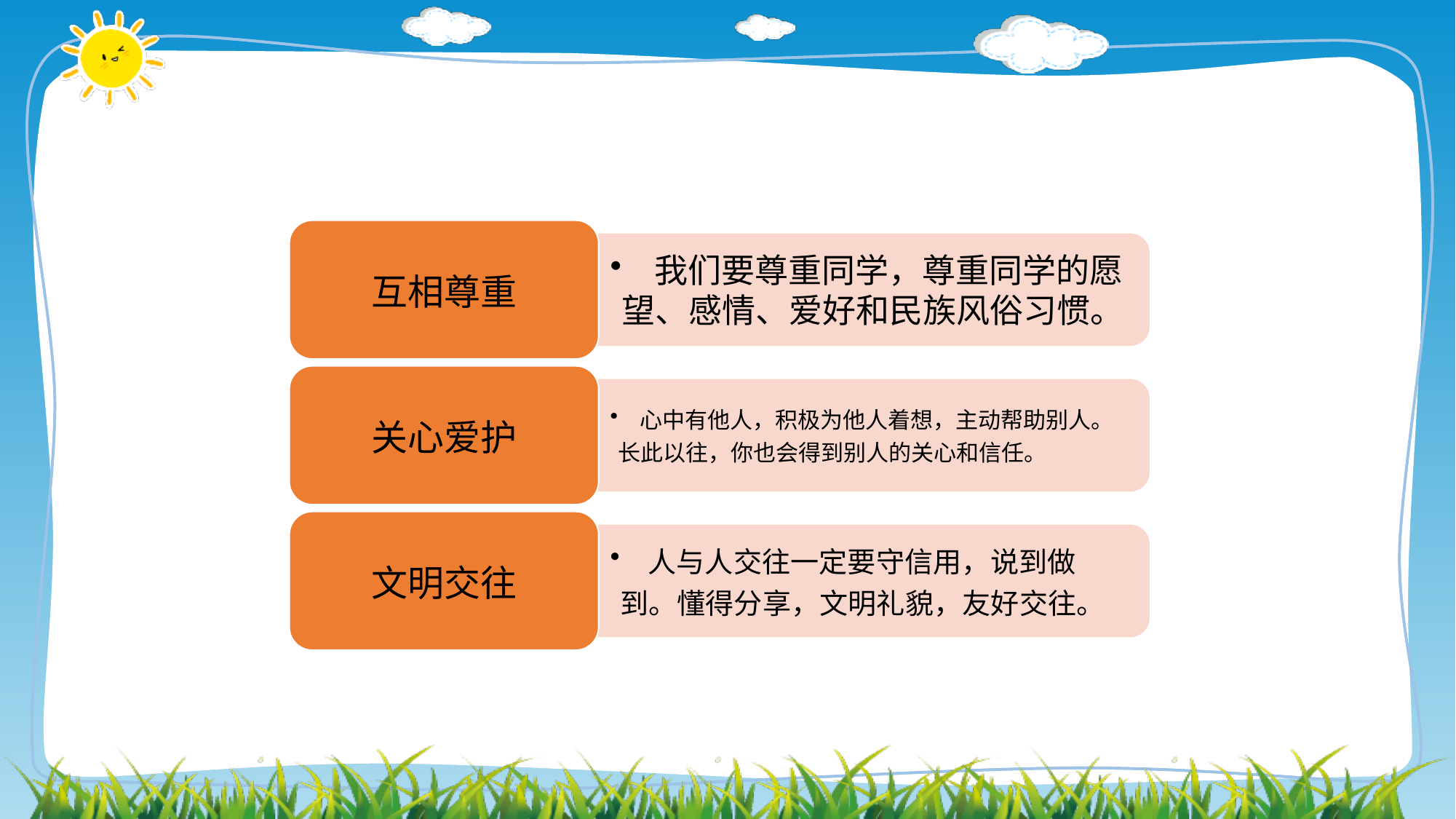

互相尊重
    我们要尊重同学，尊重同学的愿望、感情、爱好和民族风俗习惯。
关心爱护
    心中有他人，积极为他人着想，主动帮助别人。长此以往，你也会得到别人的关心和信任。
文明交往
    人与人交往一定要守信用，说到做到。懂得分享，文明礼貌，友好交往。